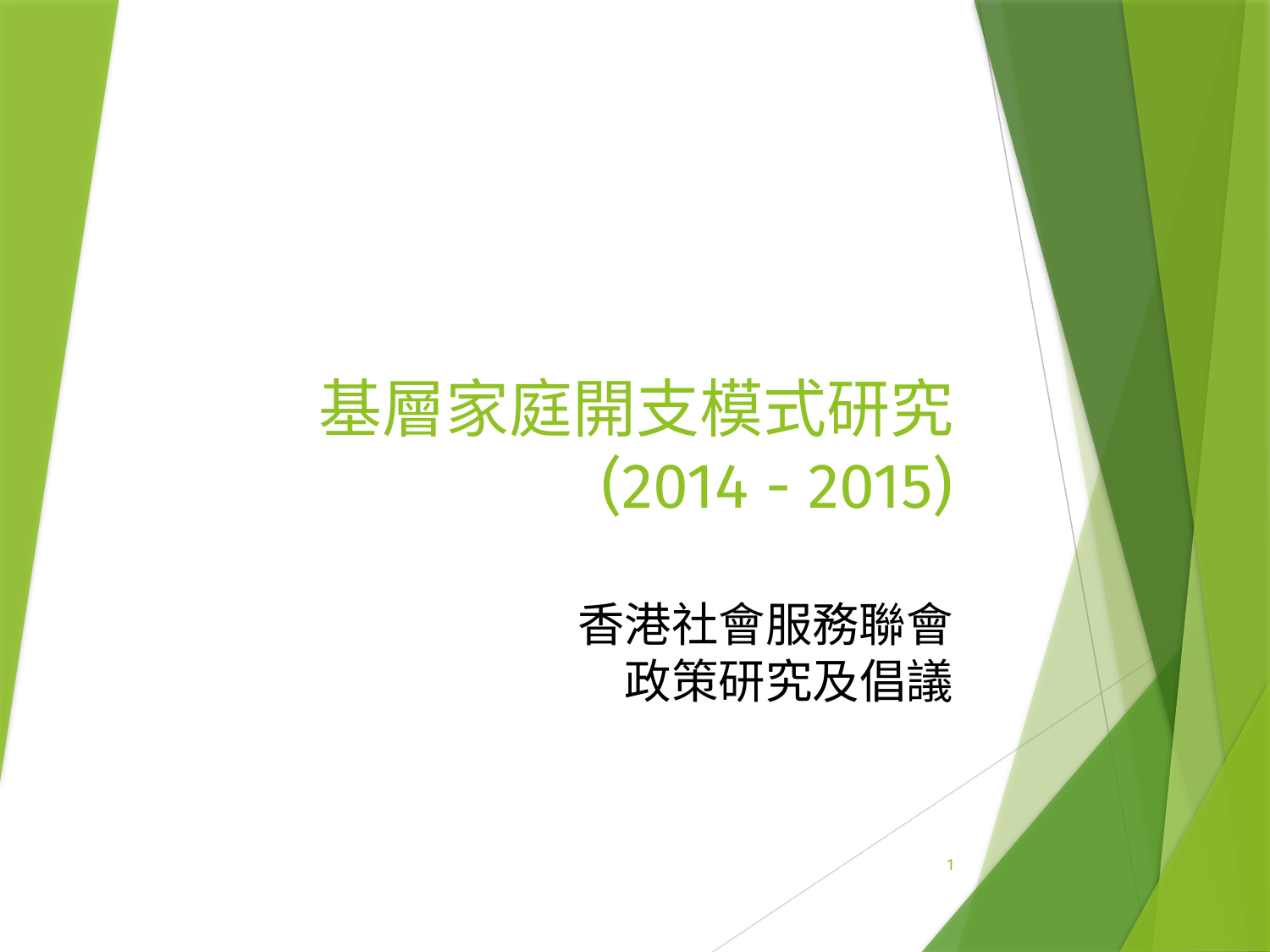

# 基層家庭開支模式研究 (2014 - 2015)

香港社會服務聯會
政策研究及倡議
1